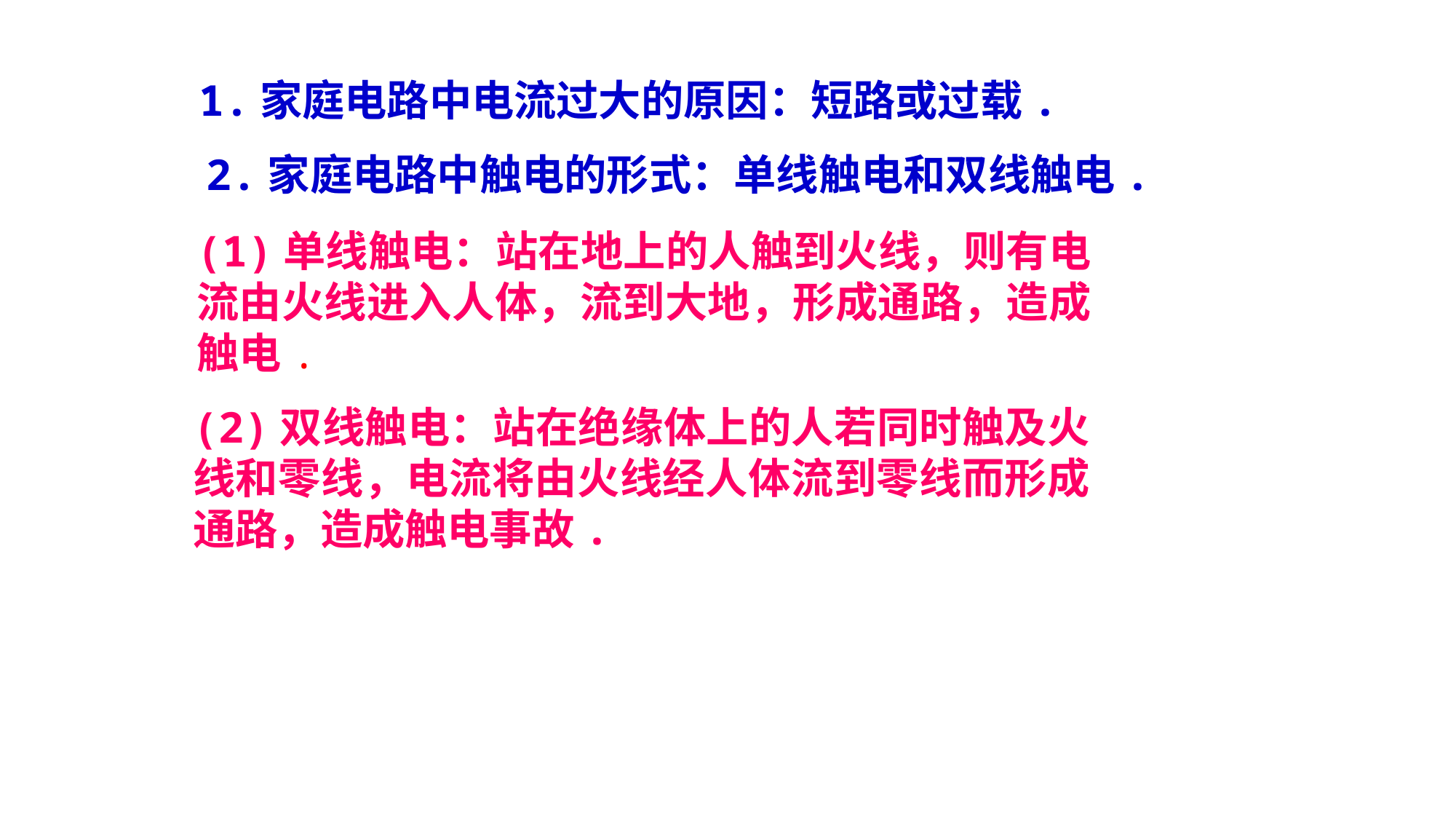

1.家庭电路中电流过大的原因：短路或过载.
2.家庭电路中触电的形式：单线触电和双线触电.
(1)单线触电：站在地上的人触到火线，则有电流由火线进入人体，流到大地，形成通路，造成触电.
(2)双线触电：站在绝缘体上的人若同时触及火线和零线，电流将由火线经人体流到零线而形成通路，造成触电事故.